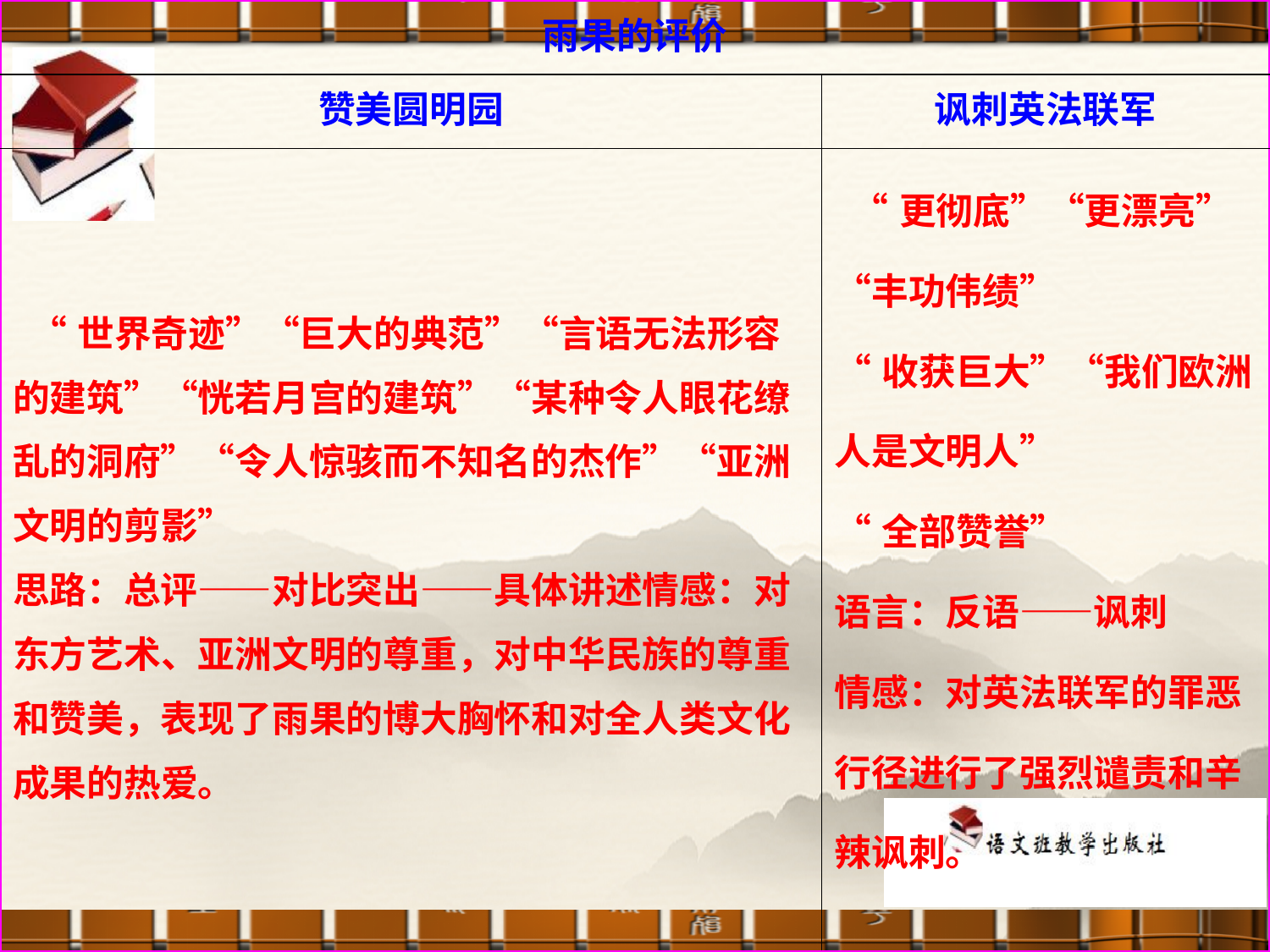

| 雨果的评价 |  |
| --- | --- |
| 赞美圆明园 | 讽刺英法联军 |
| “世界奇迹”“巨大的典范”“言语无法形容的建筑”“恍若月宫的建筑”“某种令人眼花缭乱的洞府”“令人惊骇而不知名的杰作”“亚洲文明的剪影” 思路：总评——对比突出——具体讲述情感：对东方艺术、亚洲文明的尊重，对中华民族的尊重和赞美，表现了雨果的博大胸怀和对全人类文化成果的热爱。 | “更彻底”“更漂亮”“丰功伟绩” “收获巨大”“我们欧洲人是文明人” “全部赞誉” 语言：反语——讽刺 情感：对英法联军的罪恶行径进行了强烈谴责和辛辣讽刺。 |